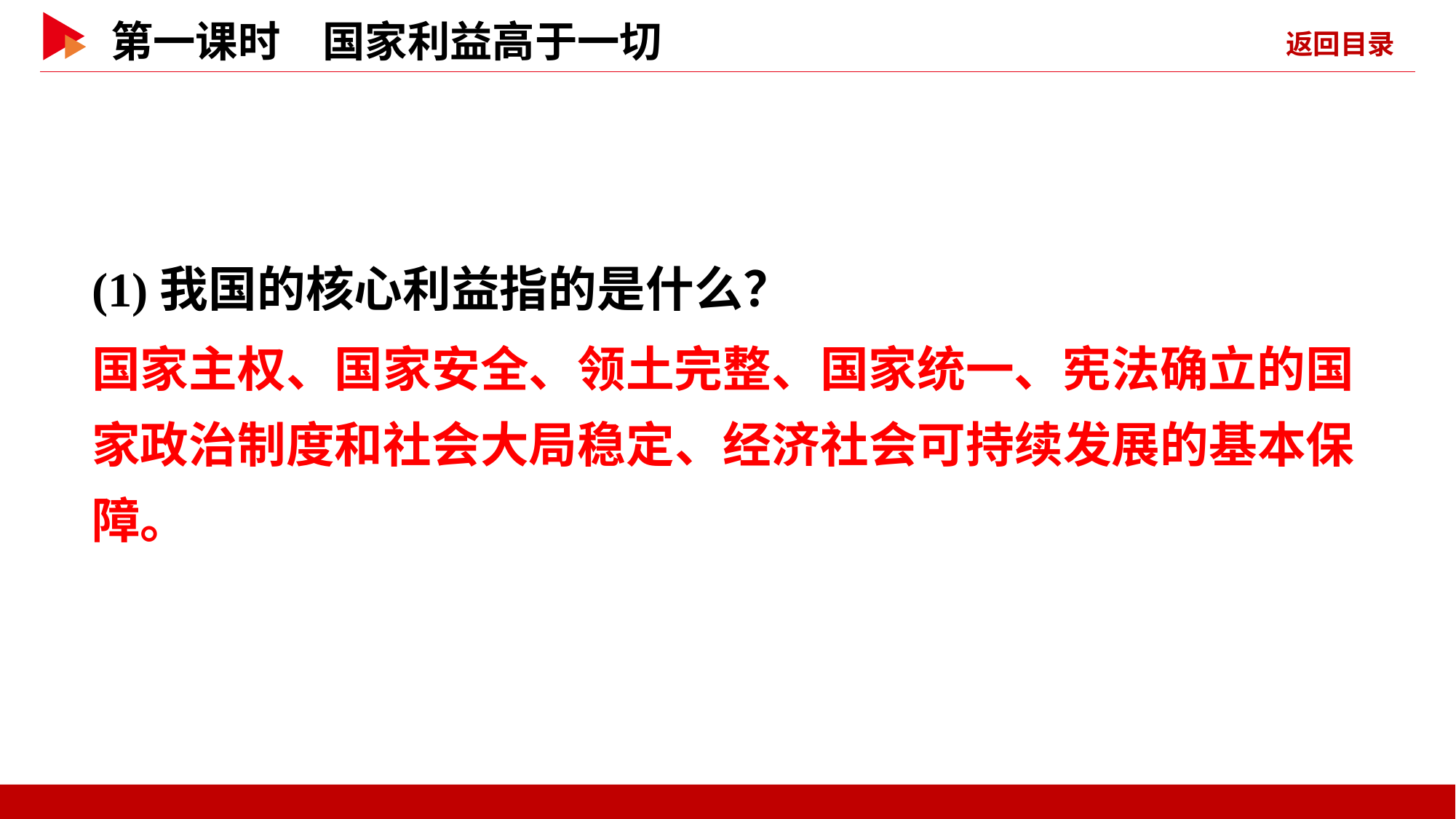

(1)我国的核心利益指的是什么？
国家主权、国家安全、领土完整、国家统一、宪法确立的国家政治制度和社会大局稳定、经济社会可持续发展的基本保障。